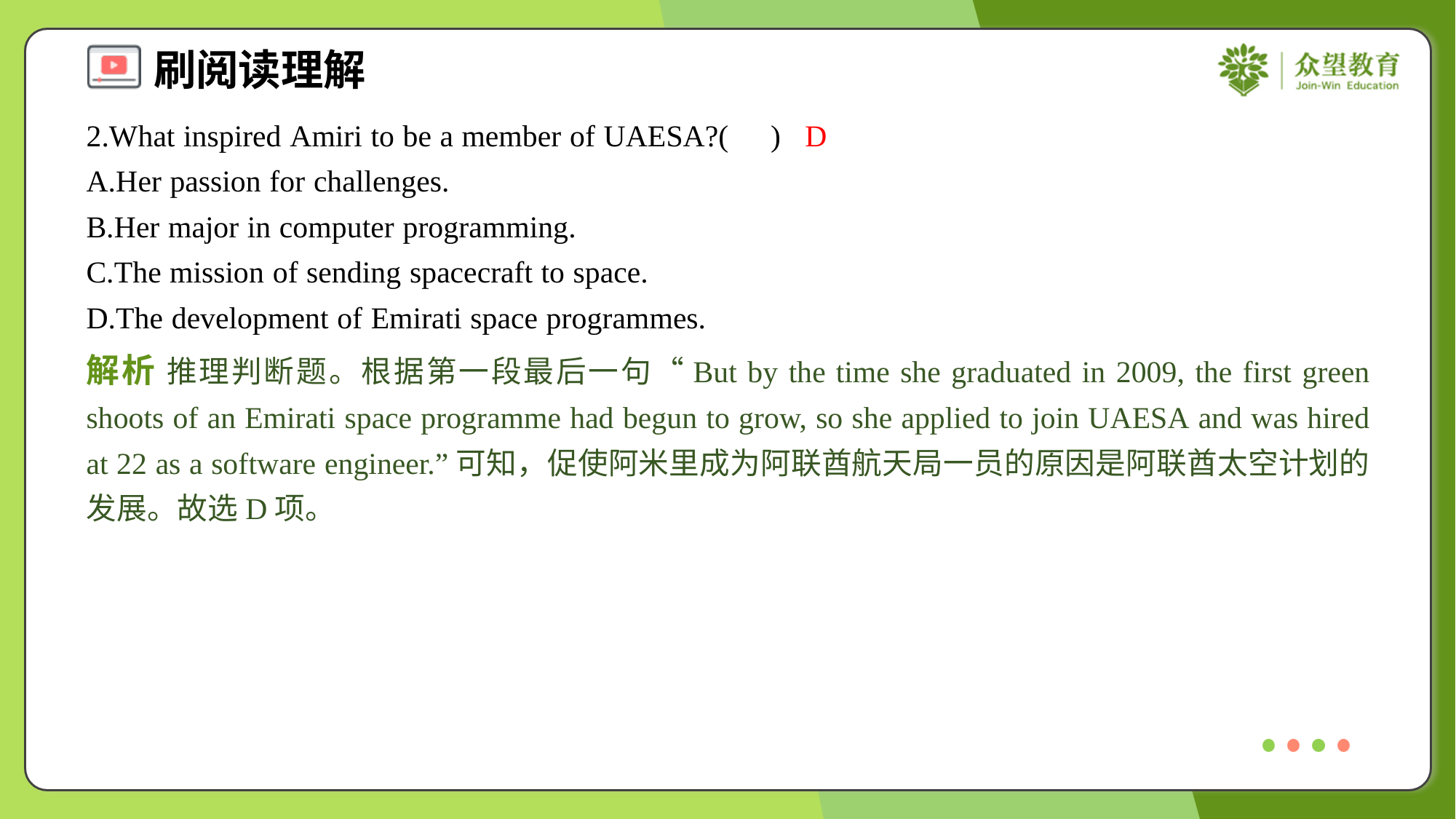

2.What inspired Amiri to be a member of UAESA?(     )
D
A.Her passion for challenges.
B.Her major in computer programming.
C.The mission of sending spacecraft to space.
D.The development of Emirati space programmes.
解析 推理判断题。根据第一段最后一句“But by the time she graduated in 2009, the first green shoots of an Emirati space programme had begun to grow, so she applied to join UAESA and was hired at 22 as a software engineer.”可知，促使阿米里成为阿联酋航天局一员的原因是阿联酋太空计划的发展。故选D项。